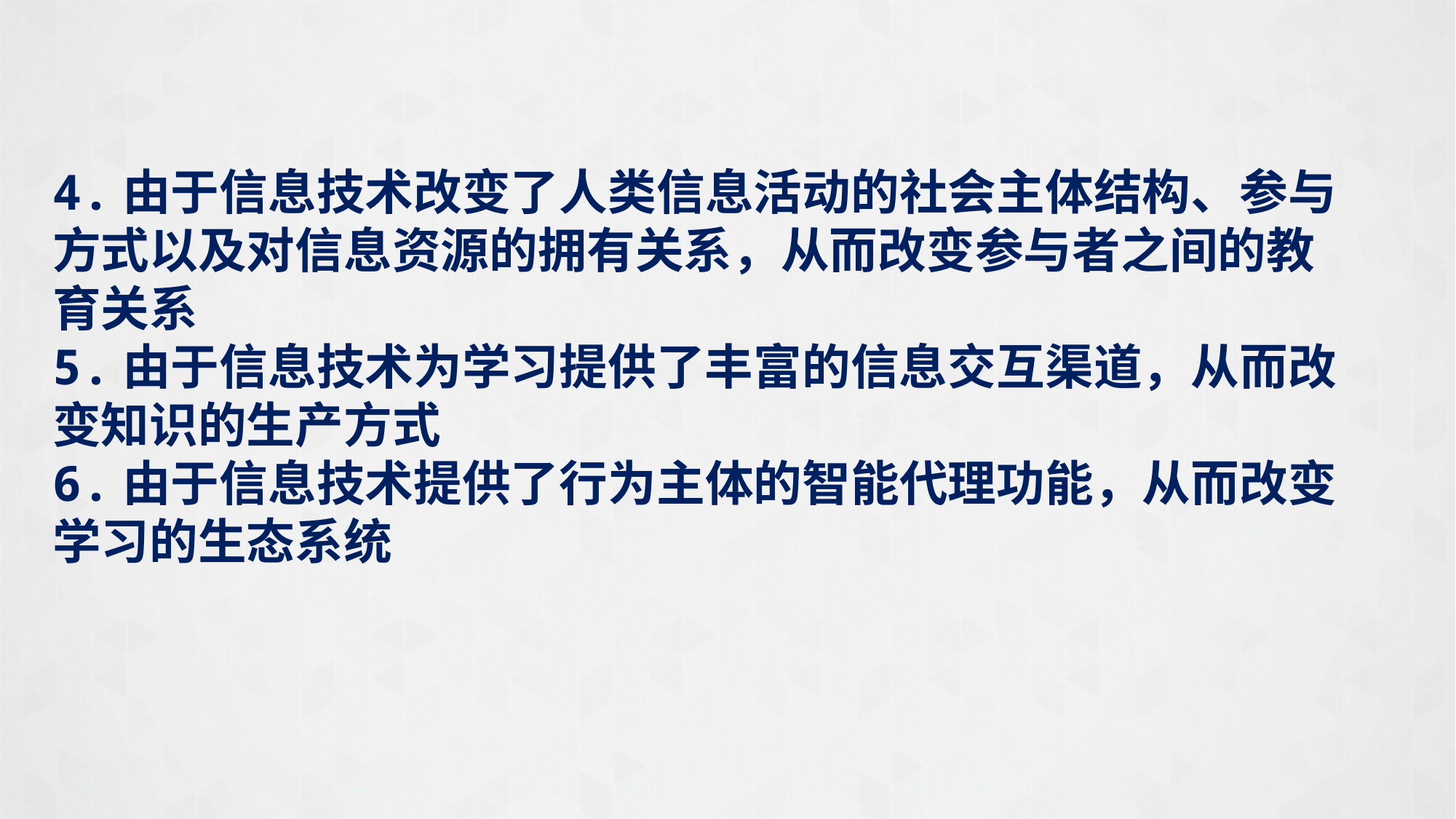

4.由于信息技术改变了人类信息活动的社会主体结构、参与方式以及对信息资源的拥有关系，从而改变参与者之间的教育关系
5.由于信息技术为学习提供了丰富的信息交互渠道，从而改变知识的生产方式
6.由于信息技术提供了行为主体的智能代理功能，从而改变学习的生态系统